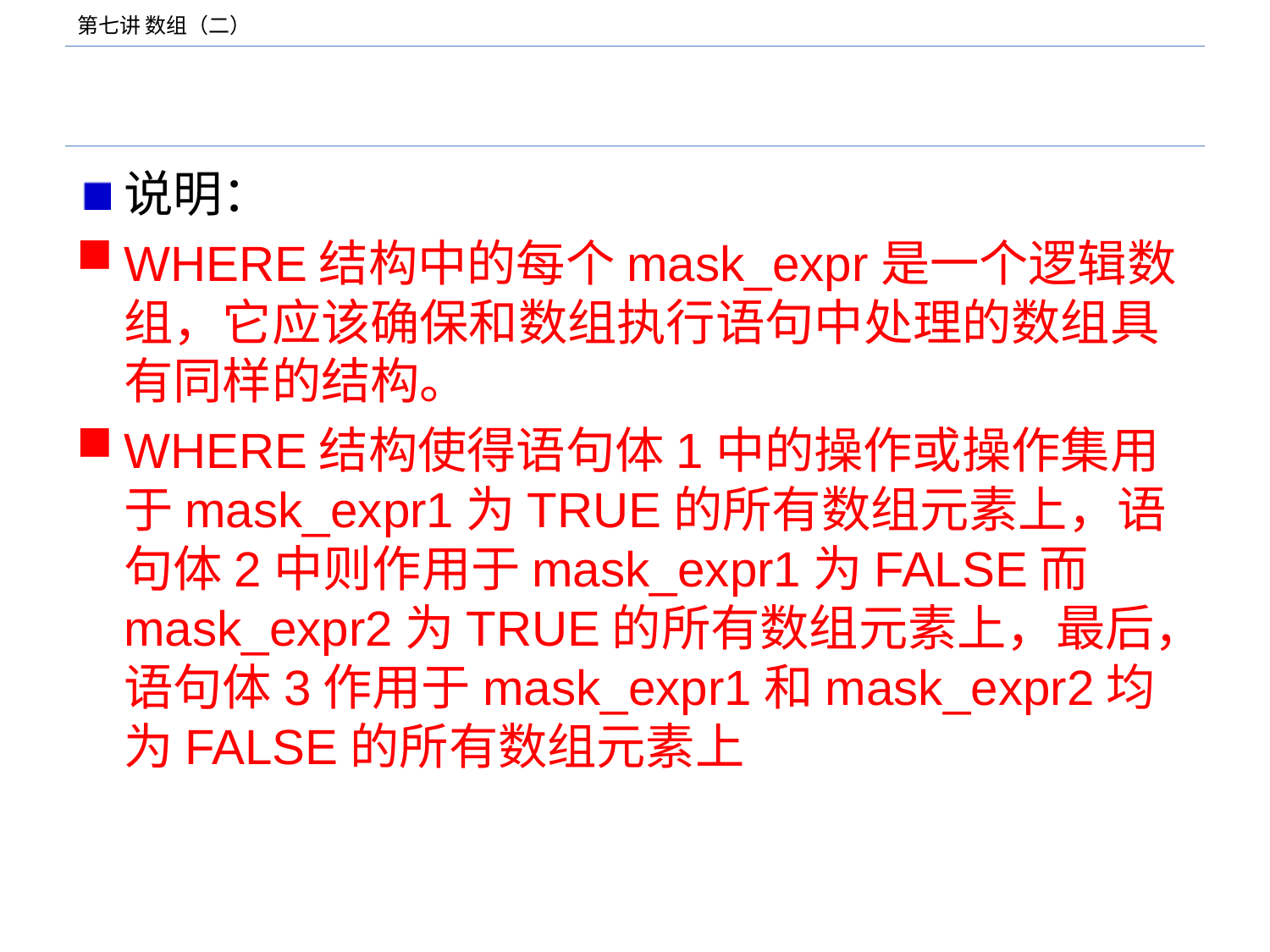

#
说明：
WHERE结构中的每个mask_expr是一个逻辑数组，它应该确保和数组执行语句中处理的数组具有同样的结构。
WHERE结构使得语句体1中的操作或操作集用于mask_expr1为TRUE的所有数组元素上，语句体2中则作用于mask_expr1为FALSE而mask_expr2为TRUE的所有数组元素上，最后，语句体3作用于mask_expr1和mask_expr2均为FALSE的所有数组元素上